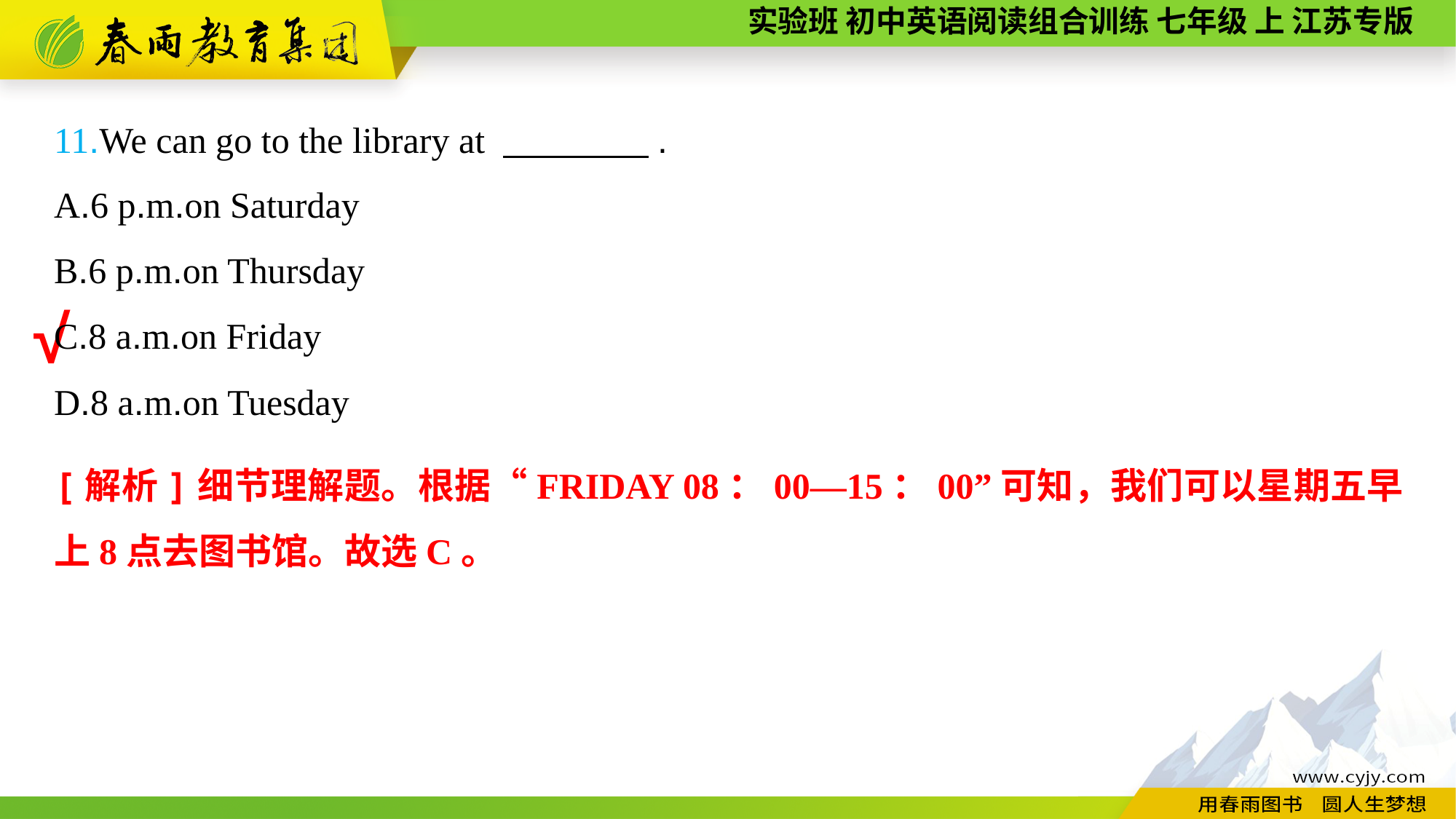

11.We can go to the library at 　　　　.
A.6 p.m.on Saturday
B.6 p.m.on Thursday
C.8 a.m.on Friday
D.8 a.m.on Tuesday
√
[解析]细节理解题。根据“FRIDAY 08：00—15：00”可知，我们可以星期五早上8点去图书馆。故选C。